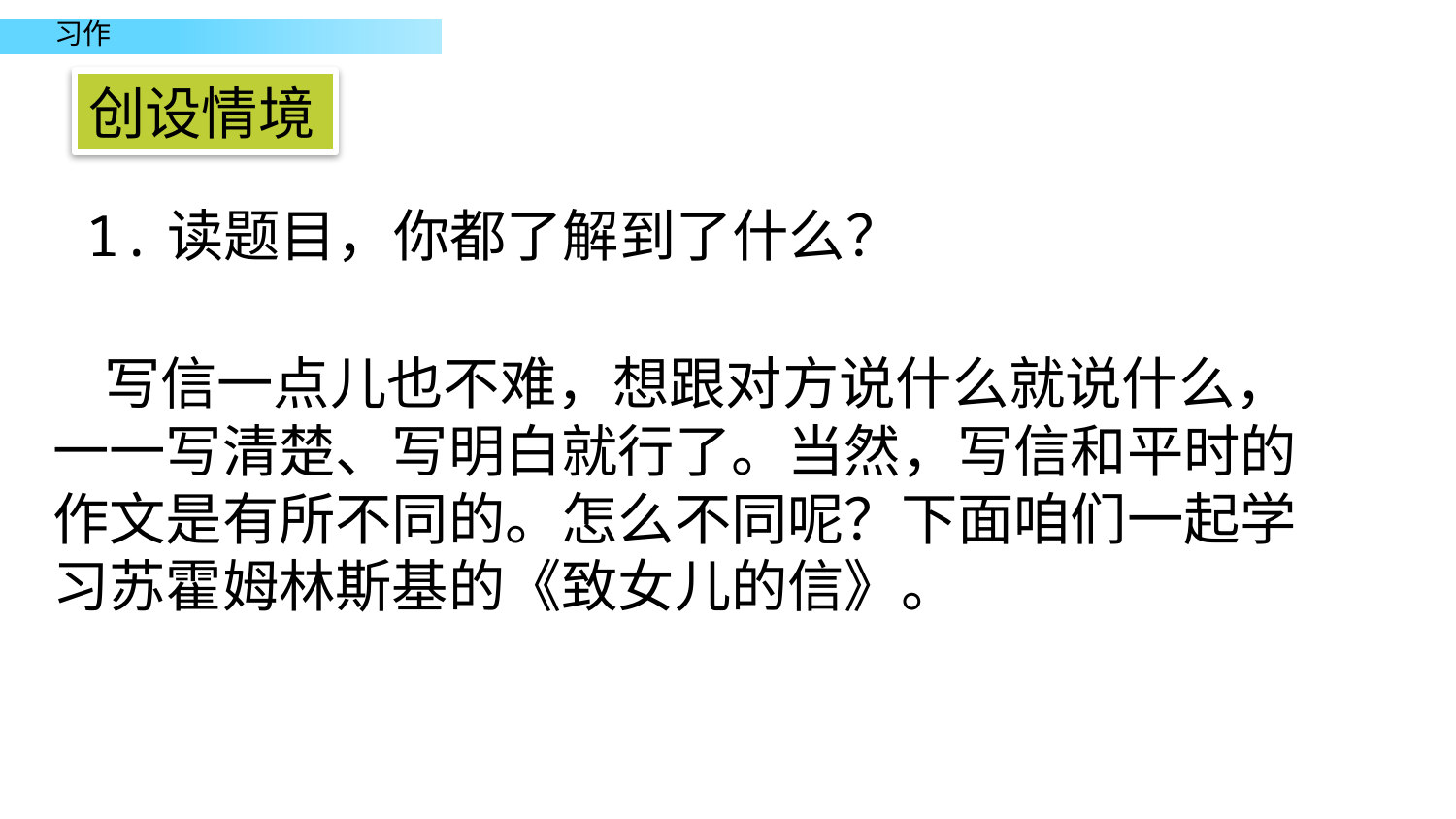

创设情境
1.读题目，你都了解到了什么？
   写信一点儿也不难，想跟对方说什么就说什么，一一写清楚、写明白就行了。当然，写信和平时的作文是有所不同的。怎么不同呢？下面咱们一起学习苏霍姆林斯基的《致女儿的信》。